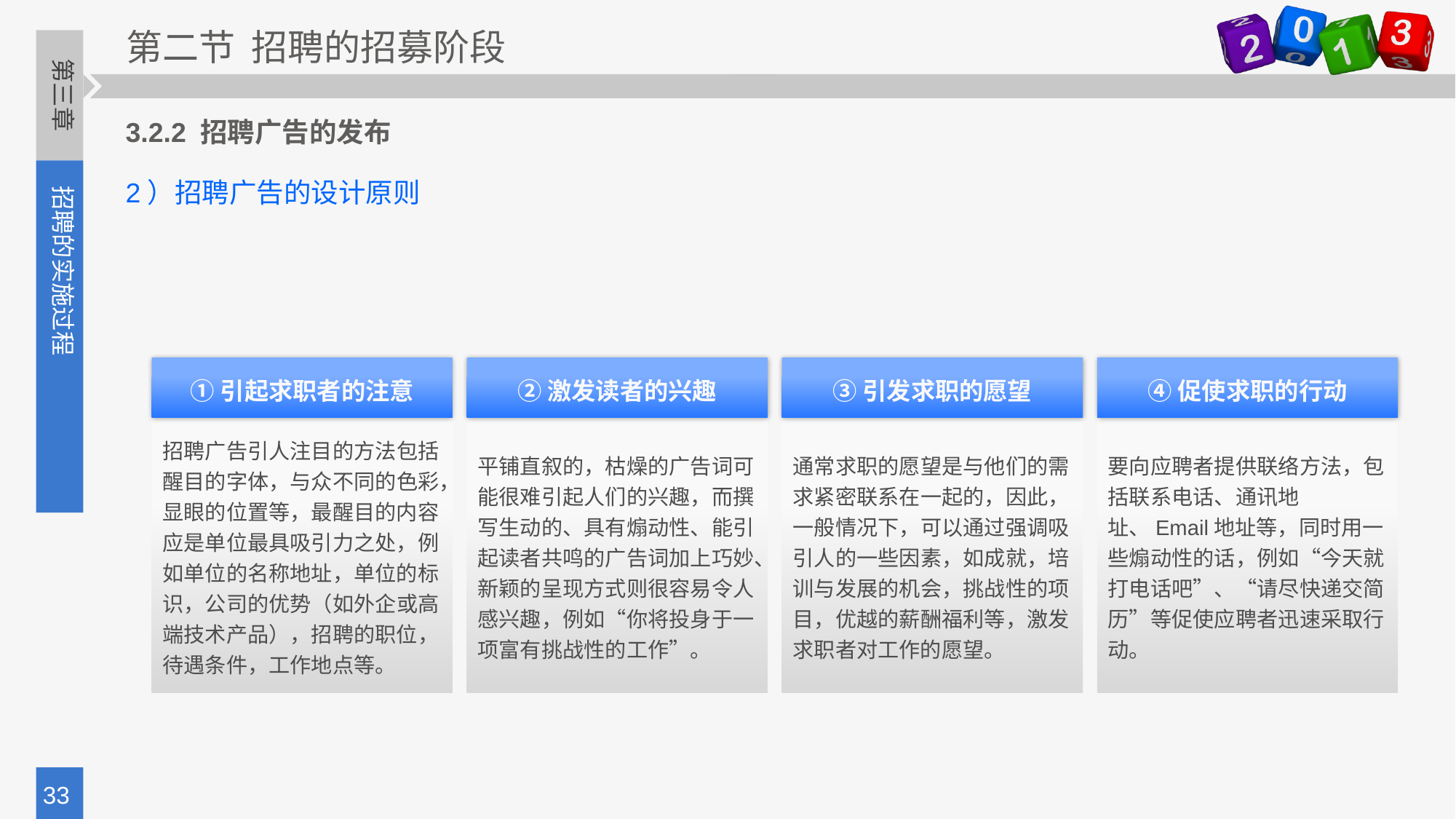

3.2.2 招聘广告的发布
2）招聘广告的设计原则
①引起求职者的注意
招聘广告引人注目的方法包括醒目的字体，与众不同的色彩，显眼的位置等，最醒目的内容应是单位最具吸引力之处，例如单位的名称地址，单位的标识，公司的优势（如外企或高端技术产品），招聘的职位，待遇条件，工作地点等。
②激发读者的兴趣
平铺直叙的，枯燥的广告词可能很难引起人们的兴趣，而撰写生动的、具有煽动性、能引起读者共鸣的广告词加上巧妙、新颖的呈现方式则很容易令人感兴趣，例如“你将投身于一项富有挑战性的工作”。
③引发求职的愿望
通常求职的愿望是与他们的需求紧密联系在一起的，因此，一般情况下，可以通过强调吸引人的一些因素，如成就，培训与发展的机会，挑战性的项目，优越的薪酬福利等，激发求职者对工作的愿望。
④促使求职的行动
要向应聘者提供联络方法，包括联系电话、通讯地址、Email地址等，同时用一些煽动性的话，例如“今天就打电话吧”、“请尽快递交简历”等促使应聘者迅速采取行动。